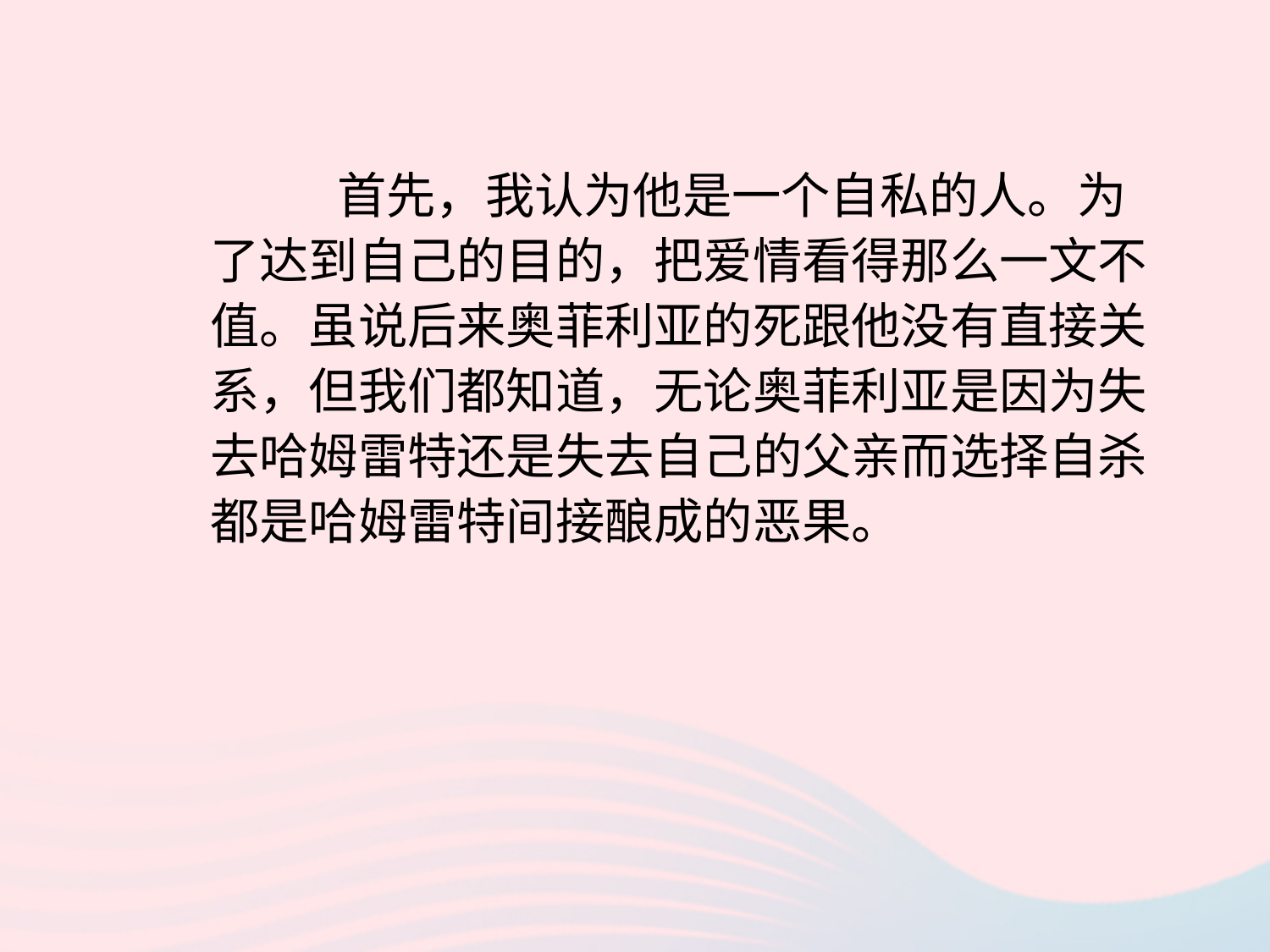

首先，我认为他是一个自私的人。为了达到自己的目的，把爱情看得那么一文不值。虽说后来奥菲利亚的死跟他没有直接关系，但我们都知道，无论奥菲利亚是因为失去哈姆雷特还是失去自己的父亲而选择自杀都是哈姆雷特间接酿成的恶果。